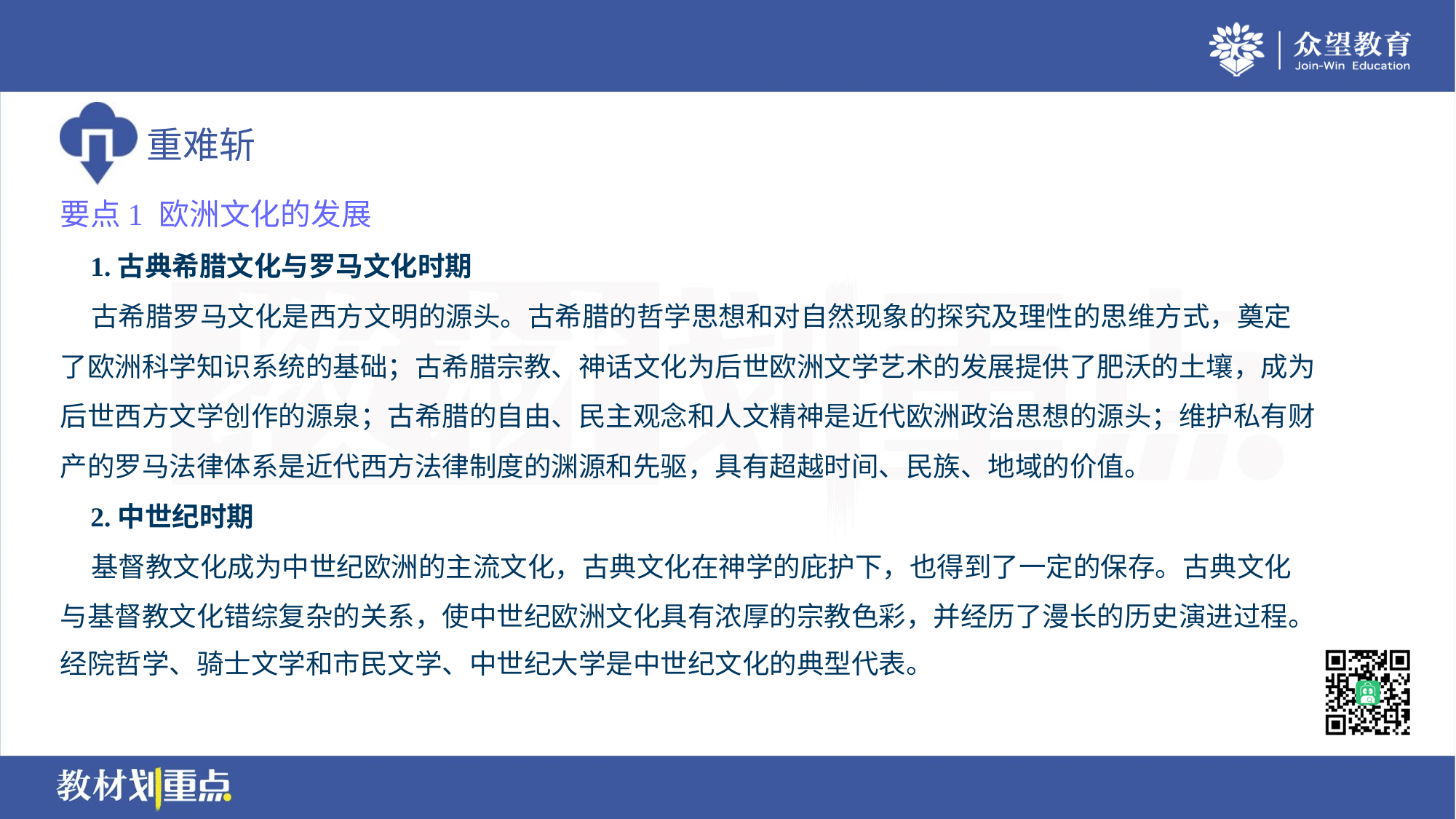

要点1 欧洲文化的发展
    1.古典希腊文化与罗马文化时期
    古希腊罗马文化是西方文明的源头。古希腊的哲学思想和对自然现象的探究及理性的思维方式，奠定
了欧洲科学知识系统的基础；古希腊宗教、神话文化为后世欧洲文学艺术的发展提供了肥沃的土壤，成为
后世西方文学创作的源泉；古希腊的自由、民主观念和人文精神是近代欧洲政治思想的源头；维护私有财
产的罗马法律体系是近代西方法律制度的渊源和先驱，具有超越时间、民族、地域的价值。
    2.中世纪时期
    基督教文化成为中世纪欧洲的主流文化，古典文化在神学的庇护下，也得到了一定的保存。古典文化
与基督教文化错综复杂的关系，使中世纪欧洲文化具有浓厚的宗教色彩，并经历了漫长的历史演进过程。
经院哲学、骑士文学和市民文学、中世纪大学是中世纪文化的典型代表。